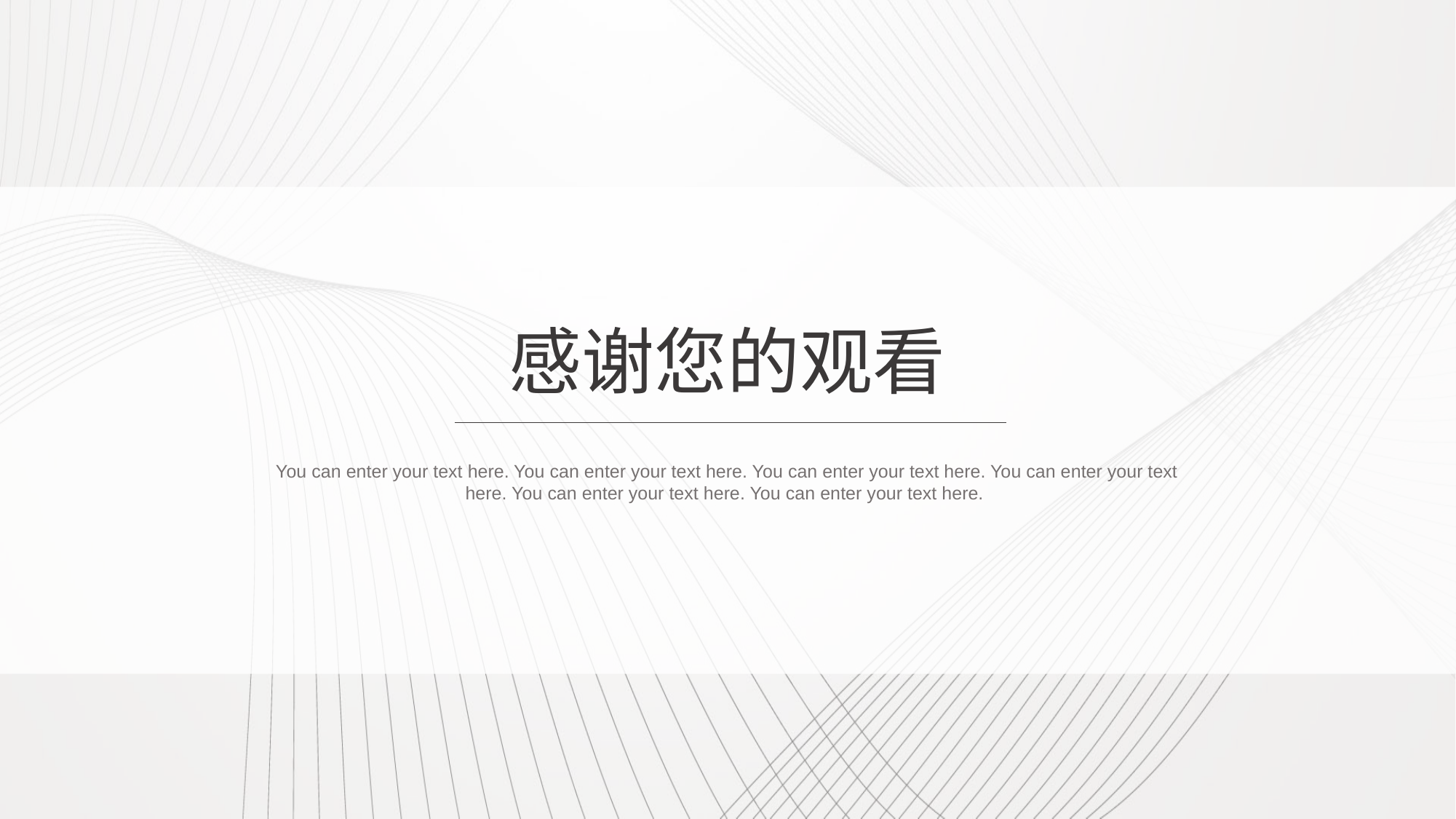

感谢您的观看
You can enter your text here. You can enter your text here. You can enter your text here. You can enter your text here. You can enter your text here. You can enter your text here.